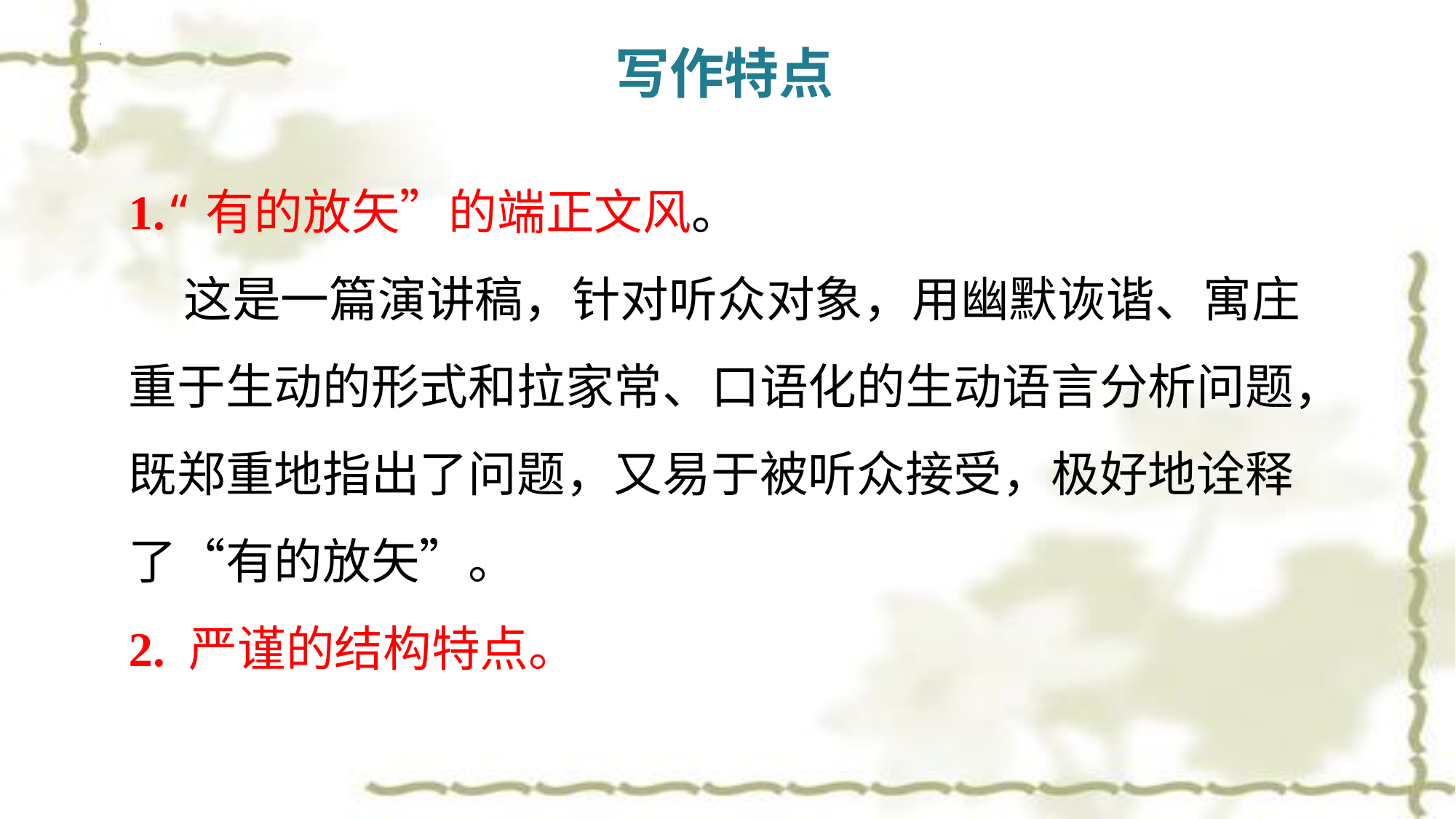

写作特点
1.“有的放矢”的端正文风。
    这是一篇演讲稿，针对听众对象，用幽默诙谐、寓庄重于生动的形式和拉家常、口语化的生动语言分析问题，既郑重地指出了问题，又易于被听众接受，极好地诠释了“有的放矢”。
2. 严谨的结构特点。